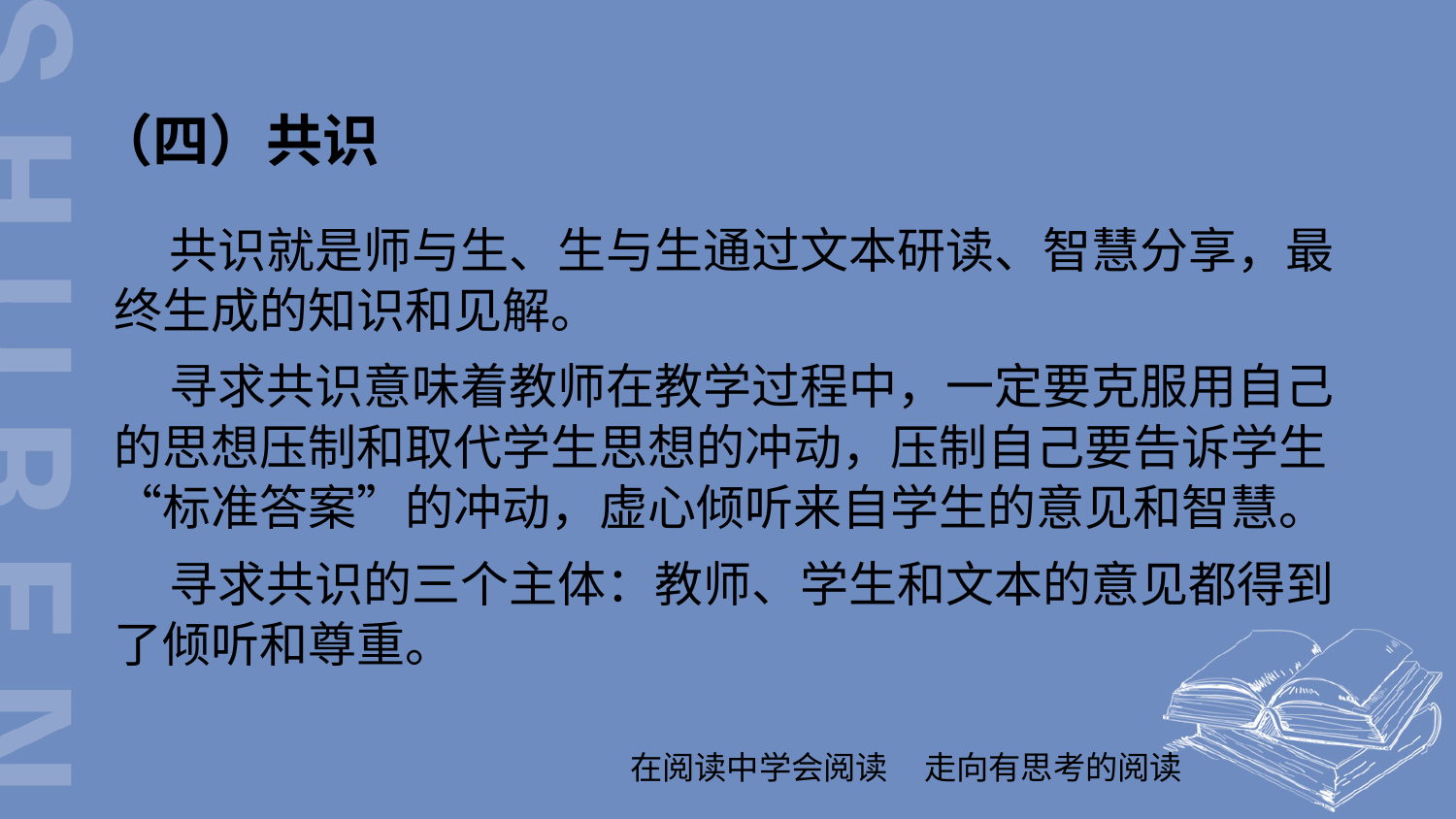

（四）共识
    共识就是师与生、生与生通过文本研读、智慧分享，最终生成的知识和见解。
    寻求共识意味着教师在教学过程中，一定要克服用自己的思想压制和取代学生思想的冲动，压制自己要告诉学生“标准答案”的冲动，虚心倾听来自学生的意见和智慧。
    寻求共识的三个主体：教师、学生和文本的意见都得到了倾听和尊重。